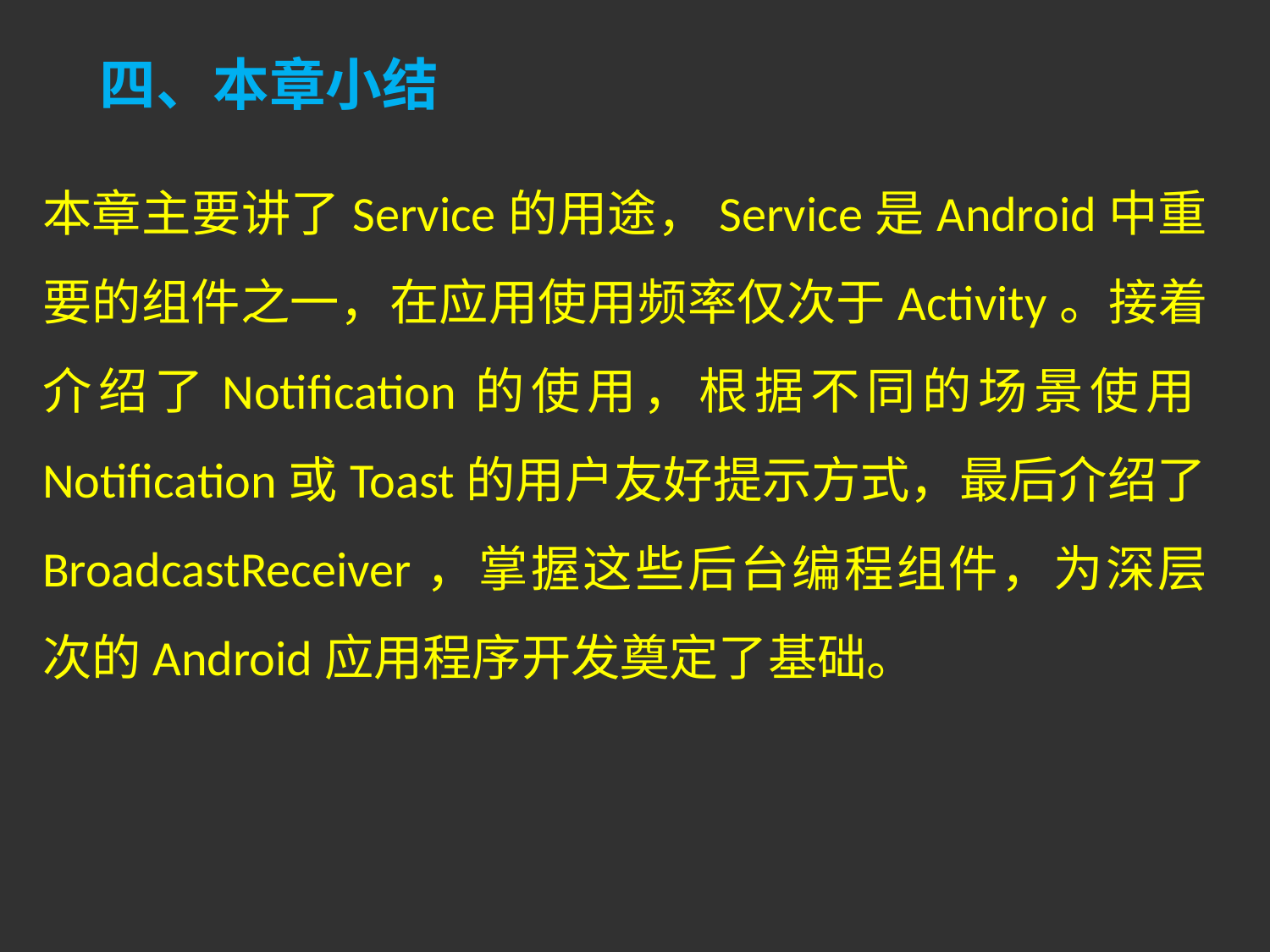

# 四、本章小结
本章主要讲了Service的用途，Service是Android中重要的组件之一，在应用使用频率仅次于Activity。接着介绍了Notification的使用，根据不同的场景使用Notification或Toast的用户友好提示方式，最后介绍了BroadcastReceiver，掌握这些后台编程组件，为深层次的Android应用程序开发奠定了基础。